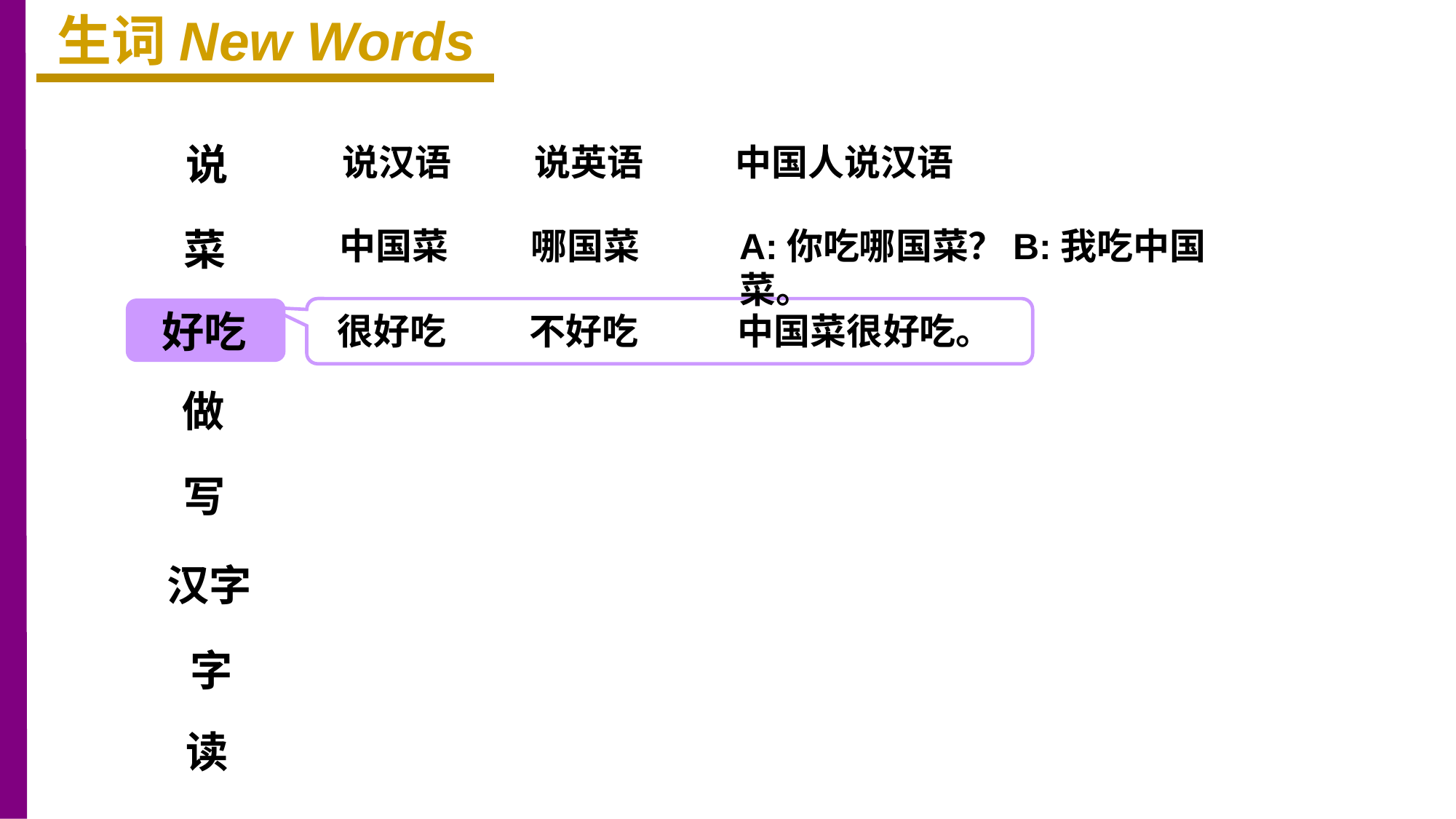

生词New Words
说
说汉语
说英语
中国人说汉语
菜
中国菜
哪国菜
A:你吃哪国菜？B:我吃中国菜。

好吃
很好吃
不好吃
中国菜很好吃。
做
写
汉字
字
读